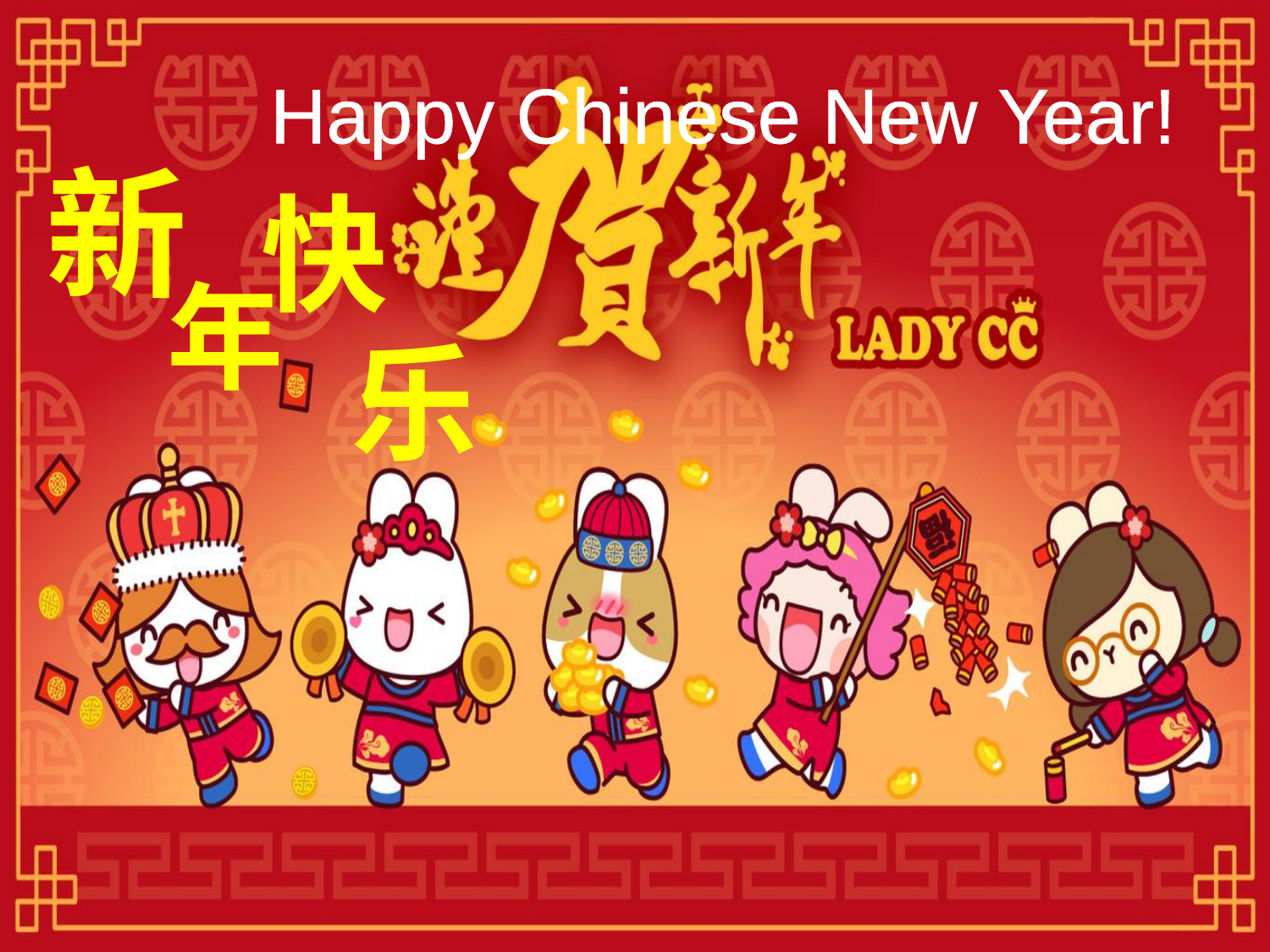

Happy Chinese New Year!
新
快
年
乐